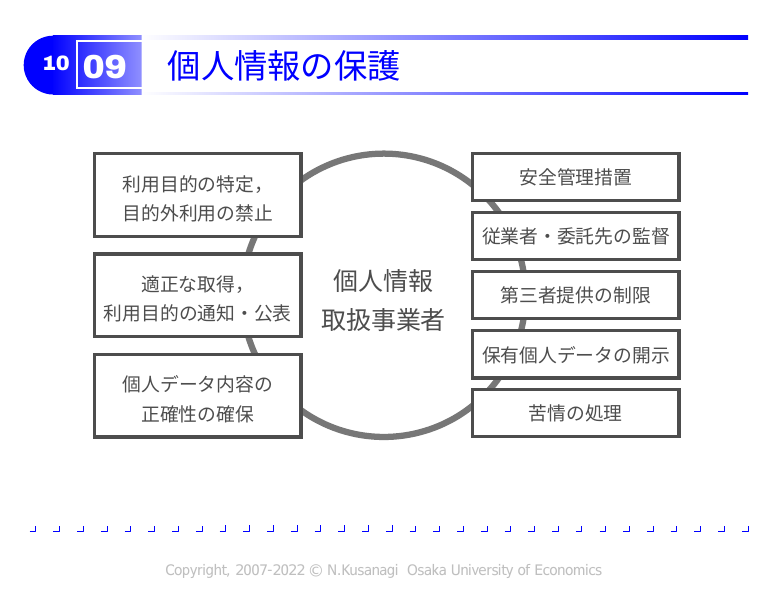

# 09   個人情報の保護
利用目的の特定，
目的外利用の禁止
安全管理措置
個人情報
取扱事業者
従業者・委託先の監督
適正な取得，
利用目的の通知・公表
第三者提供の制限
保有個人データの開示
個人データ内容の
正確性の確保
苦情の処理